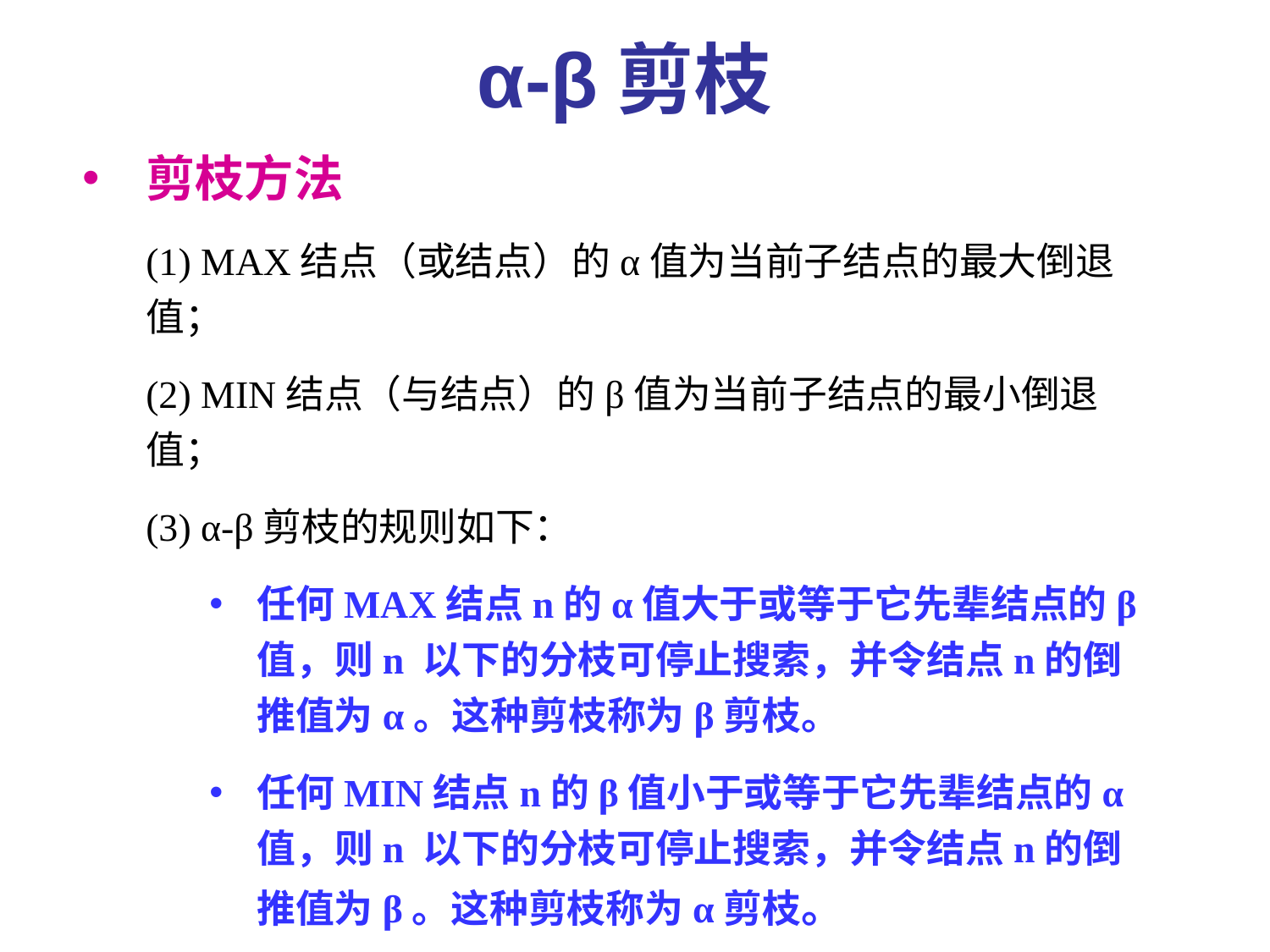

α-β剪枝
剪枝方法
(1) MAX结点（或结点）的α值为当前子结点的最大倒退值；
(2) MIN结点（与结点）的β值为当前子结点的最小倒退值；
(3) α-β剪枝的规则如下：
任何MAX结点n的α值大于或等于它先辈结点的β值，则n 以下的分枝可停止搜索，并令结点n的倒推值为α。这种剪枝称为β剪枝。
任何MIN结点n的β值小于或等于它先辈结点的α值，则n 以下的分枝可停止搜索，并令结点n的倒推值为β。这种剪枝称为α剪枝。